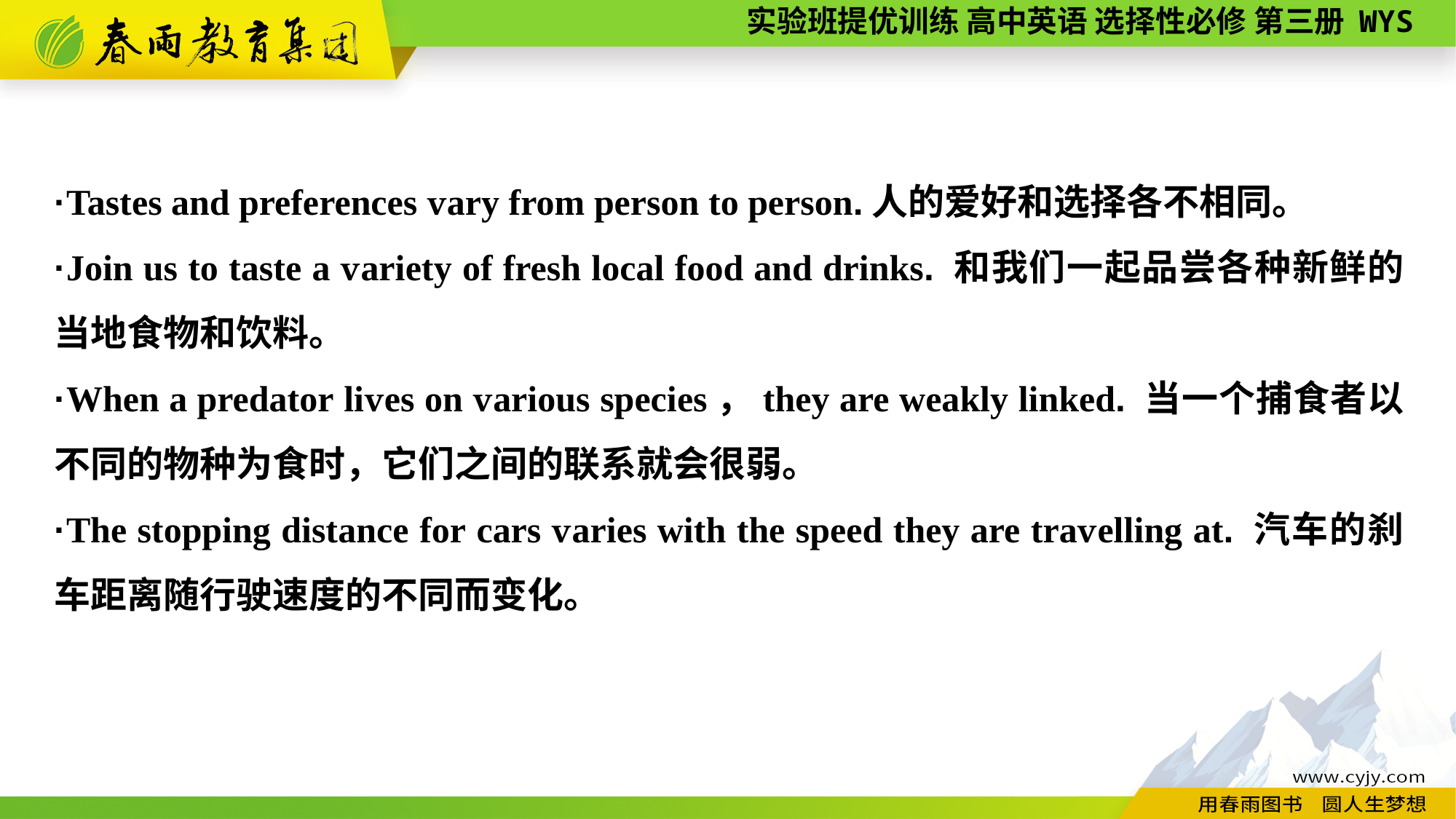

·Tastes and preferences vary from person to person.人的爱好和选择各不相同。
·Join us to taste a variety of fresh local food and drinks. 和我们一起品尝各种新鲜的当地食物和饮料。
·When a predator lives on various species，they are weakly linked. 当一个捕食者以不同的物种为食时，它们之间的联系就会很弱。
·The stopping distance for cars varies with the speed they are travelling at. 汽车的刹车距离随行驶速度的不同而变化。